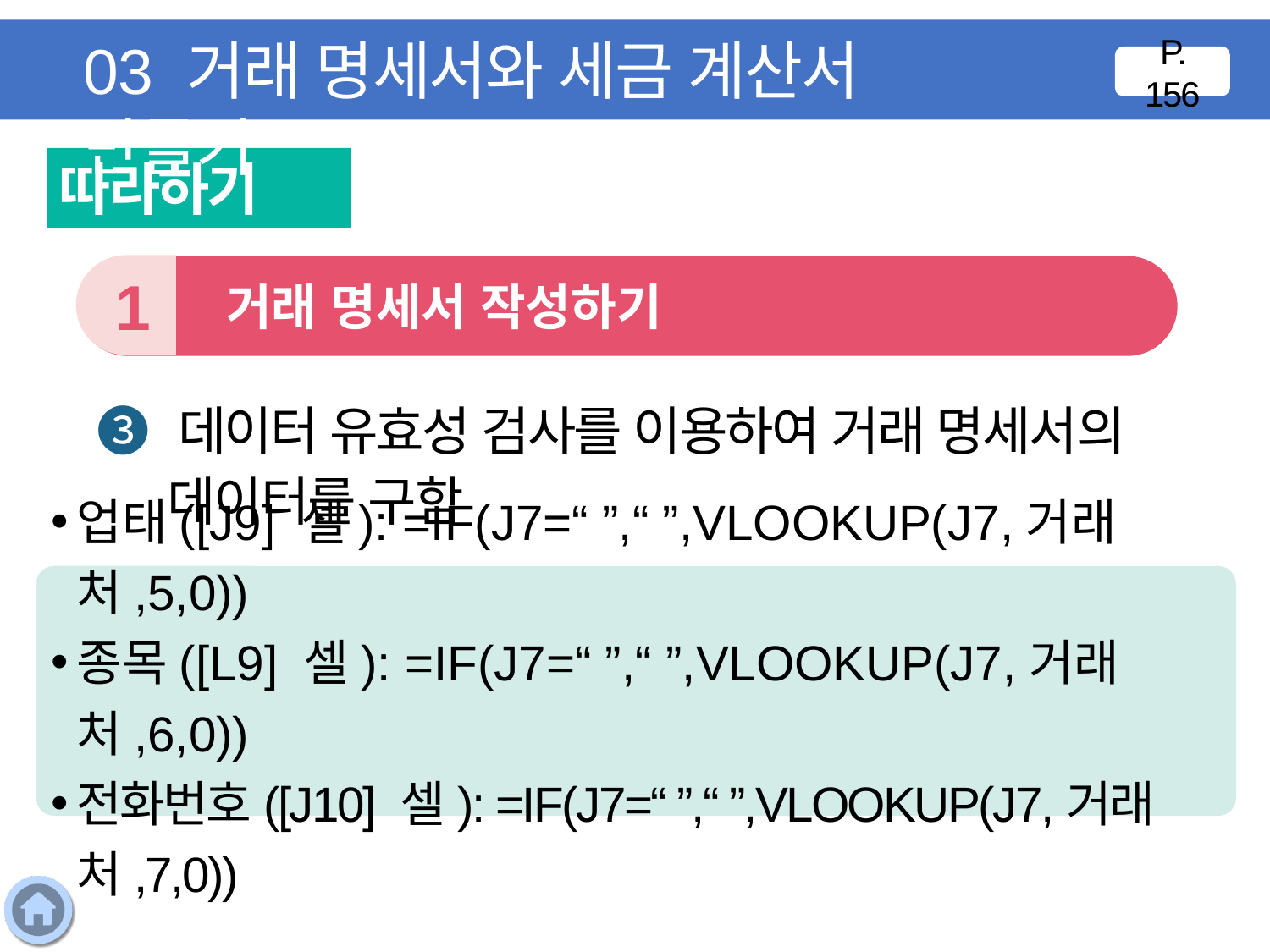

03 거래 명세서와 세금 계산서 만들기
P. 156
따라하기
1
        거래 명세서 작성하기
❸ 데이터 유효성 검사를 이용하여 거래 명세서의 데이터를 구함
업태([J9] 셀): =IF(J7=“ ”,“ ”,VLOOKUP(J7,거래처,5,0))
종목([L9] 셀): =IF(J7=“ ”,“ ”,VLOOKUP(J7,거래처,6,0))
전화번호([J10] 셀): =IF(J7=“ ”,“ ”,VLOOKUP(J7,거래처,7,0))